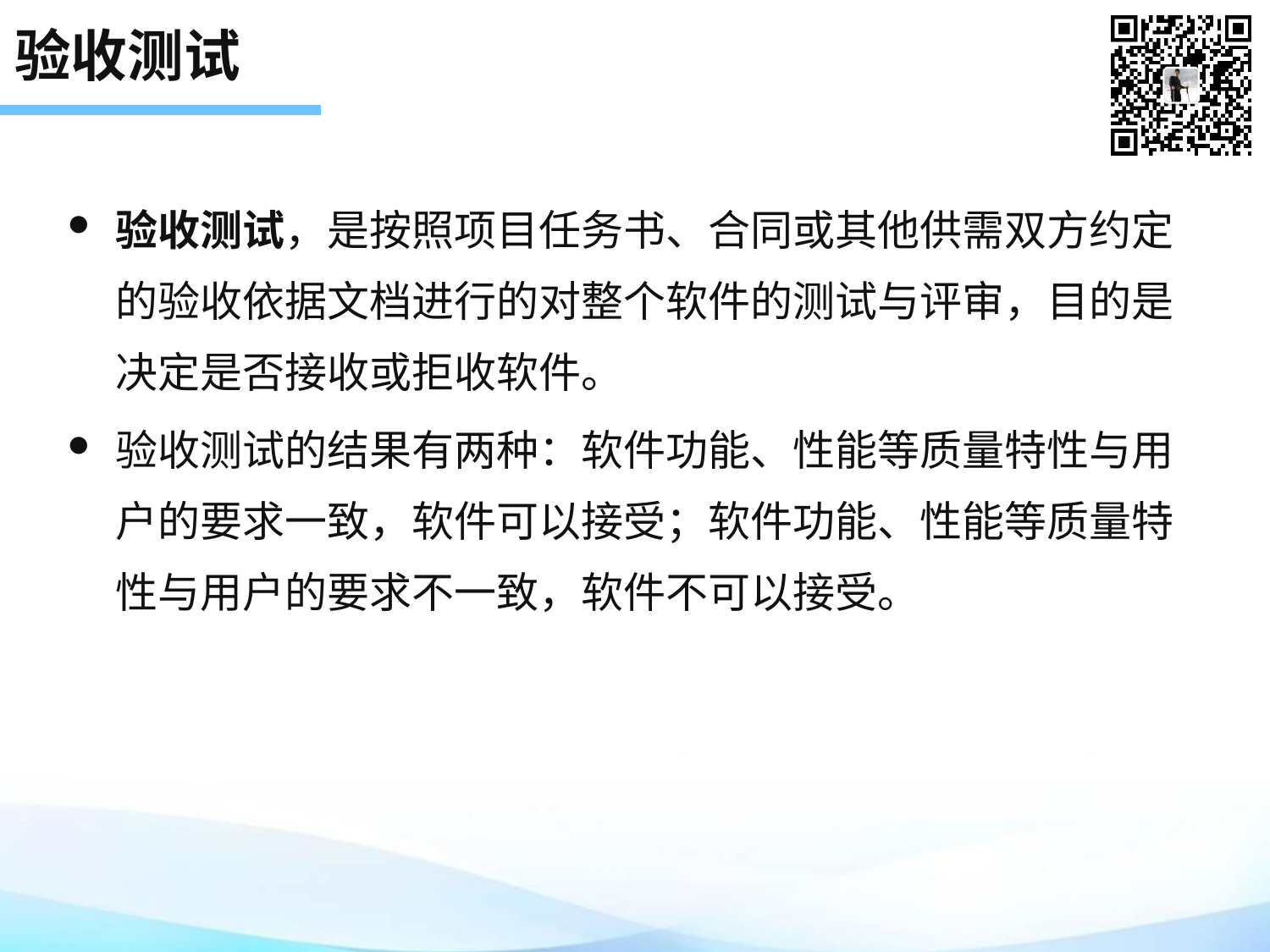

# 验收测试
验收测试，是按照项目任务书、合同或其他供需双方约定的验收依据文档进行的对整个软件的测试与评审，目的是决定是否接收或拒收软件。
验收测试的结果有两种：软件功能、性能等质量特性与用户的要求一致，软件可以接受；软件功能、性能等质量特性与用户的要求不一致，软件不可以接受。